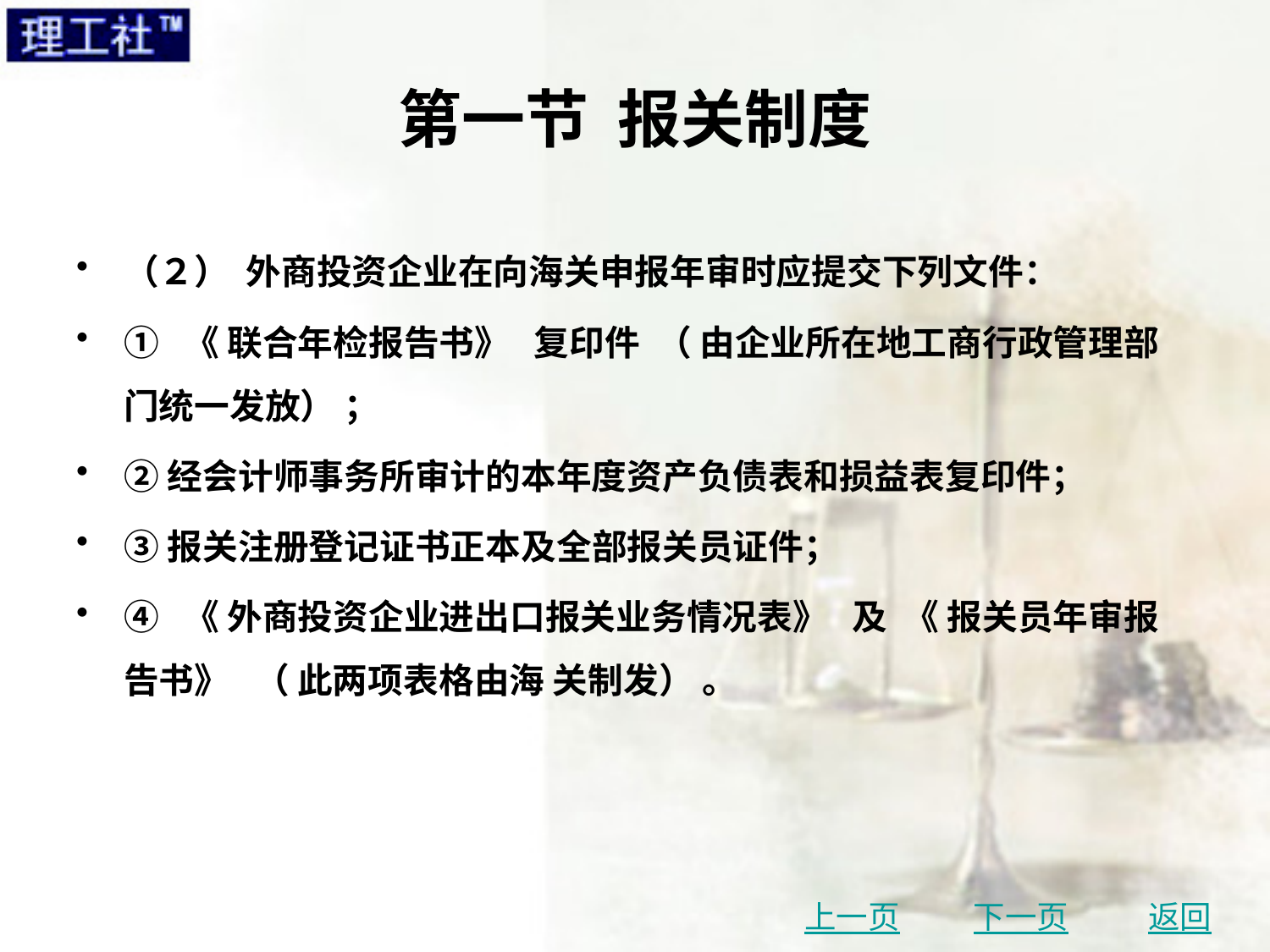

# 第一节  报关制度
（２）  外商投资企业在向海关申报年审时应提交下列文件：
①  《 联合年检报告书》   复印件  （ 由企业所在地工商行政管理部门统一发放） ；
②经会计师事务所审计的本年度资产负债表和损益表复印件；
③报关注册登记证书正本及全部报关员证件；
④  《 外商投资企业进出口报关业务情况表》   及  《 报关员年审报告书》   （ 此两项表格由海 关制发） 。

上一页
下一页
返回